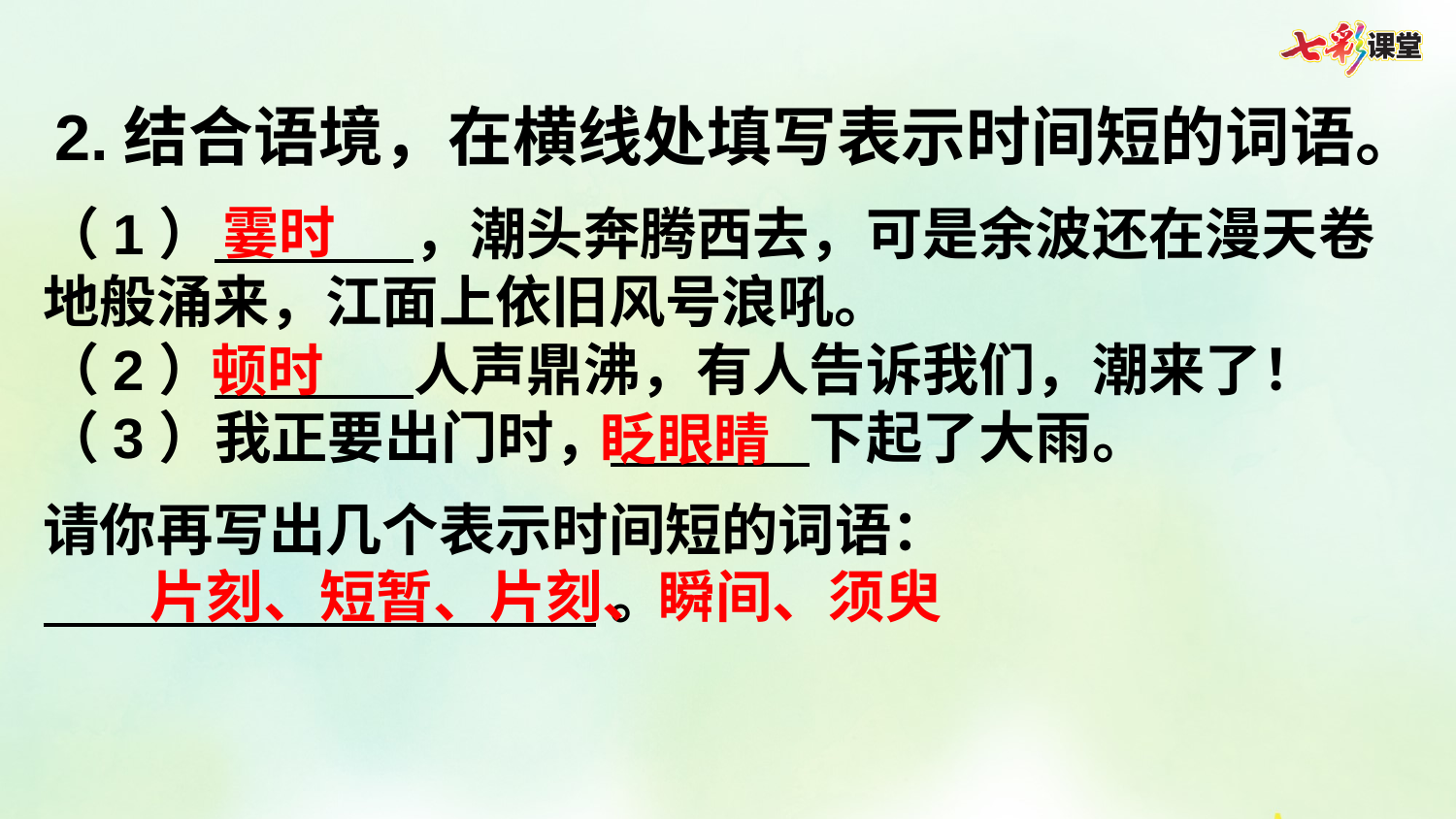

2.结合语境，在横线处填写表示时间短的词语。
霎时
（1）       ，潮头奔腾西去，可是余波还在漫天卷地般涌来，江面上依旧风号浪吼。
（2）       人声鼎沸，有人告诉我们，潮来了！ （3）我正要出门时，       下起了大雨。
请你再写出几个表示时间短的词语：
                                           。
顿时
眨眼睛
片刻、短暂、片刻、瞬间、须臾